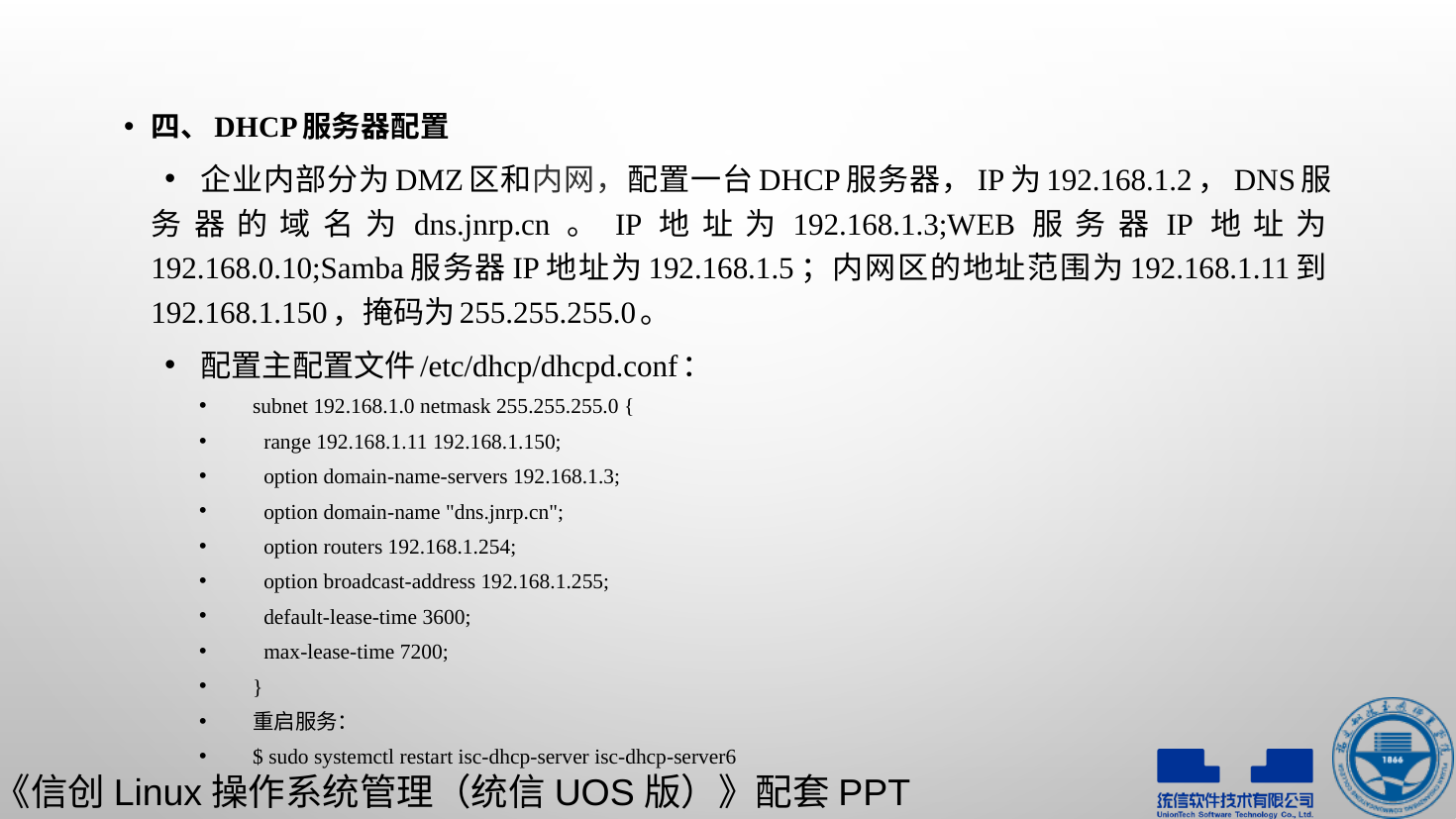

四、DHCP服务器配置
企业内部分为DMZ区和内网，配置一台DHCP服务器，IP为192.168.1.2，DNS服务器的域名为dns.jnrp.cn。IP地址为192.168.1.3;WEB服务器IP地址为192.168.0.10;Samba服务器IP地址为192.168.1.5；内网区的地址范围为192.168.1.11到192.168.1.150，掩码为255.255.255.0。
配置主配置文件/etc/dhcp/dhcpd.conf：
subnet 192.168.1.0 netmask 255.255.255.0 {
  range 192.168.1.11 192.168.1.150;
  option domain-name-servers 192.168.1.3;
  option domain-name "dns.jnrp.cn";
  option routers 192.168.1.254;
  option broadcast-address 192.168.1.255;
  default-lease-time 3600;
  max-lease-time 7200;
}
重启服务：
$ sudo systemctl restart isc-dhcp-server isc-dhcp-server6